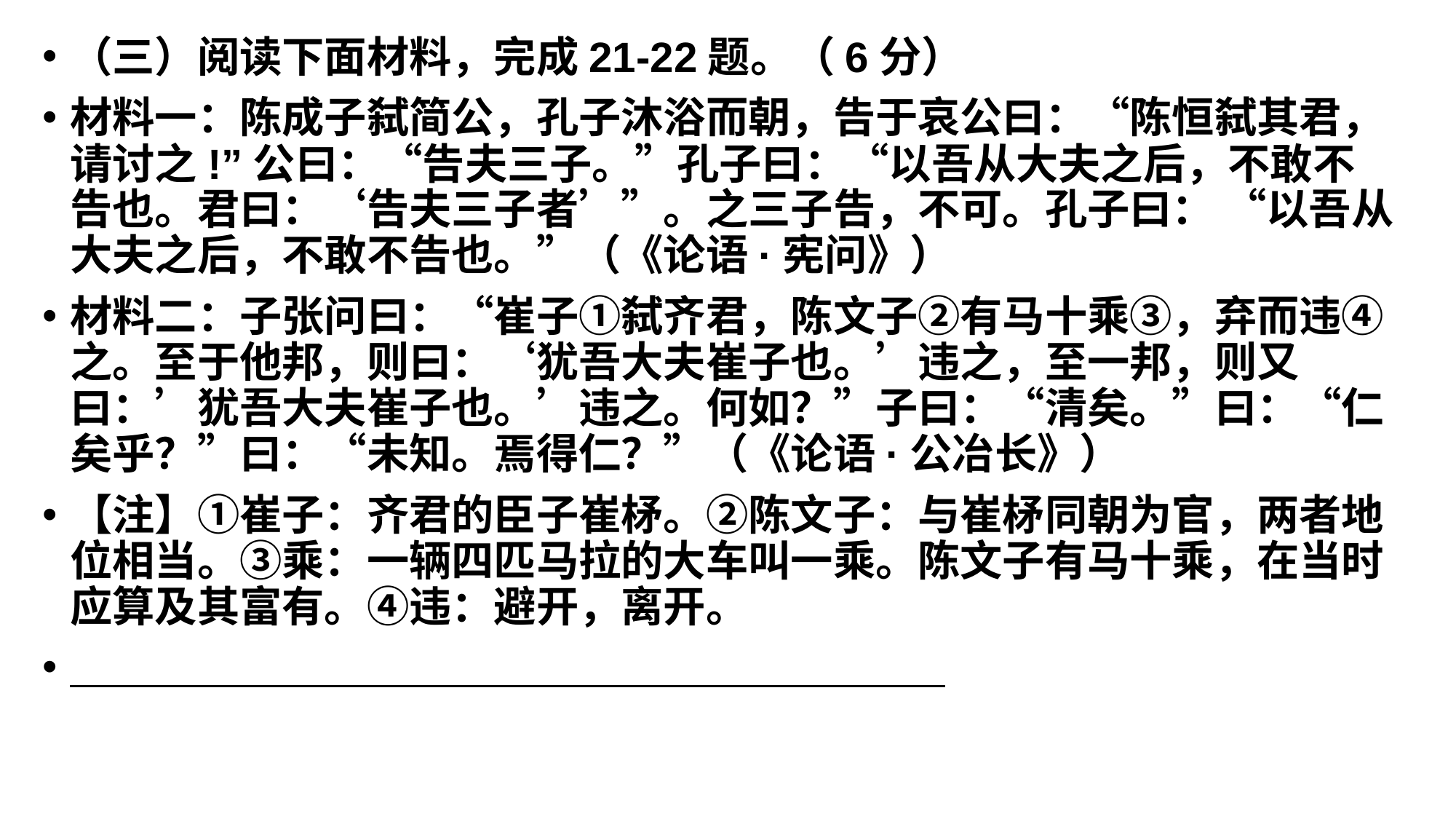

（三）阅读下面材料，完成21-22题。（6分）
材料一：陈成子弑简公，孔子沐浴而朝，告于哀公曰：“陈恒弑其君，请讨之!”公曰：“告夫三子。”孔子曰：“以吾从大夫之后，不敢不告也。君曰：‘告夫三子者’”。之三子告，不可。孔子曰： “以吾从大夫之后，不敢不告也。”（《论语·宪问》）
材料二：子张问曰：“崔子①弑齐君，陈文子②有马十乘③，弃而违④之。至于他邦，则曰：‘犹吾大夫崔子也。’违之，至一邦，则又曰：’犹吾大夫崔子也。’违之。何如？”子曰：“清矣。”曰：“仁矣乎？”曰：“未知。焉得仁？”（《论语·公冶长》）
【注】①崔子：齐君的臣子崔柕。②陈文子：与崔柕同朝为官，两者地位相当。③乘：一辆四匹马拉的大车叫一乘。陈文子有马十乘，在当时应算及其富有。④违：避开，离开。

#